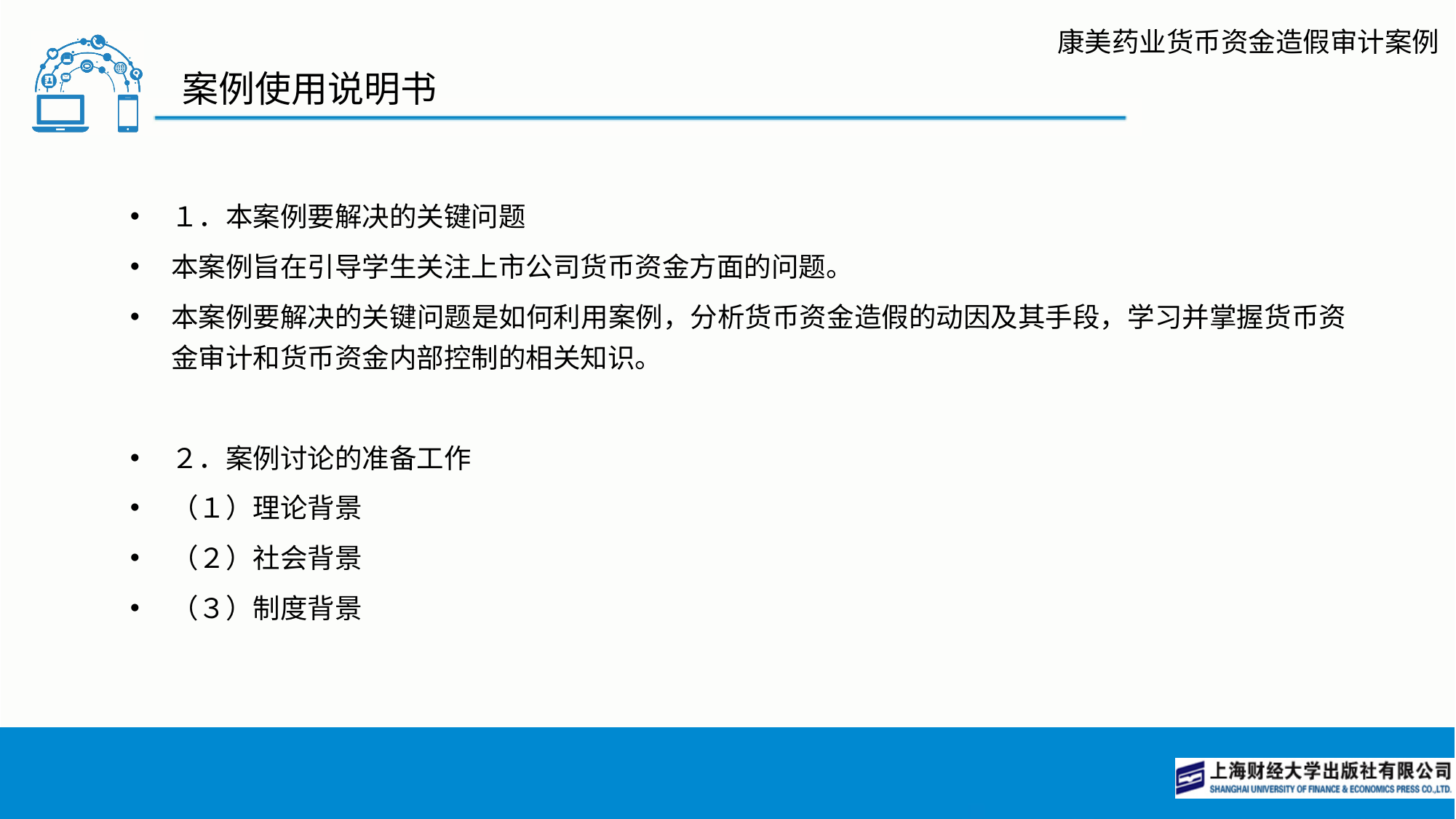

康美药业货币资金造假审计案例
# 案例使用说明书
１．本案例要解决的关键问题
本案例旨在引导学生关注上市公司货币资金方面的问题。
本案例要解决的关键问题是如何利用案例，分析货币资金造假的动因及其手段，学习并掌握货币资金审计和货币资金内部控制的相关知识。

２．案例讨论的准备工作
（１）理论背景
（２）社会背景
（３）制度背景